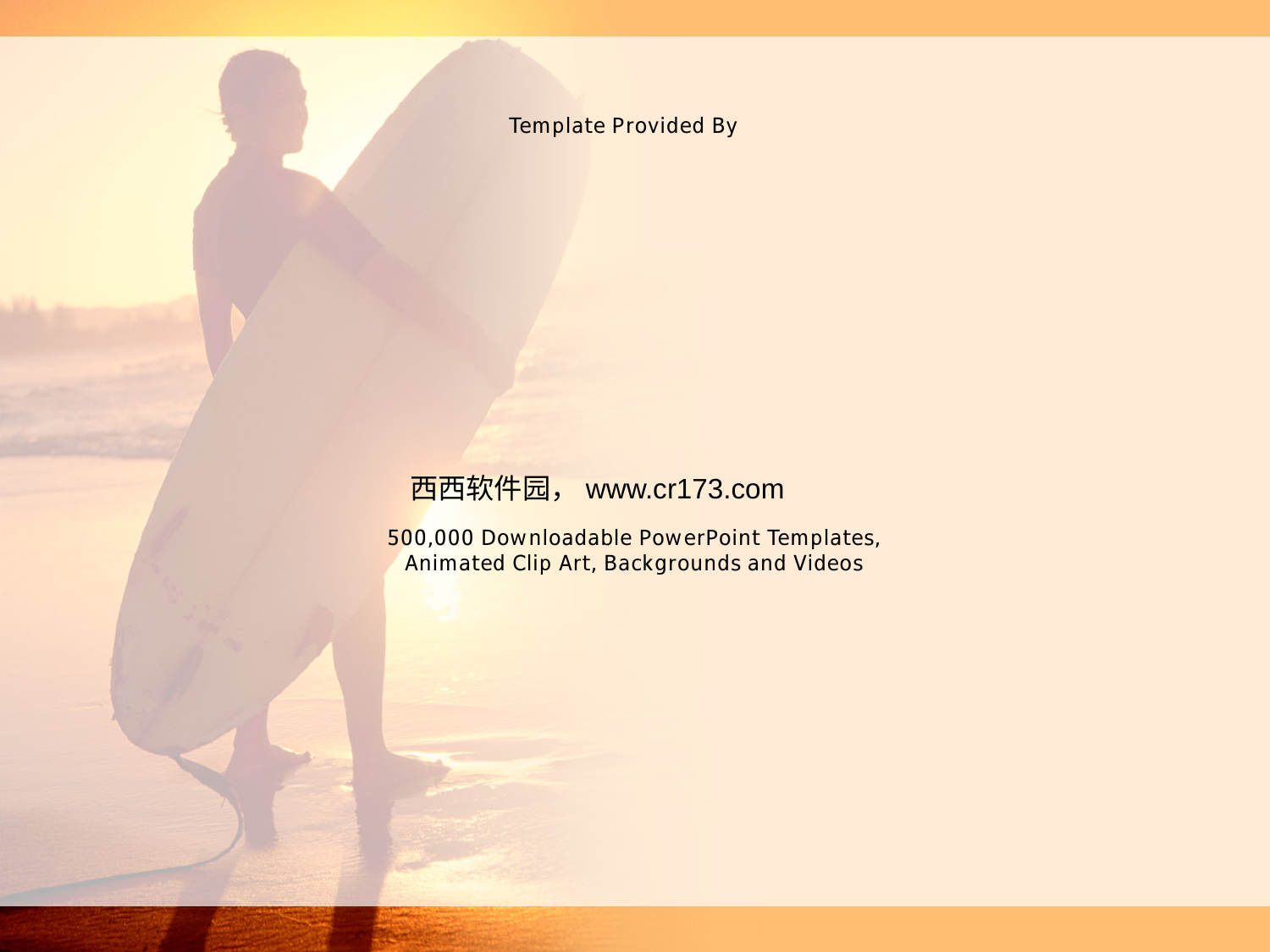

Template Provided By
西西软件园，www.cr173.com
500,000 Downloadable PowerPoint Templates, Animated Clip Art, Backgrounds and Videos